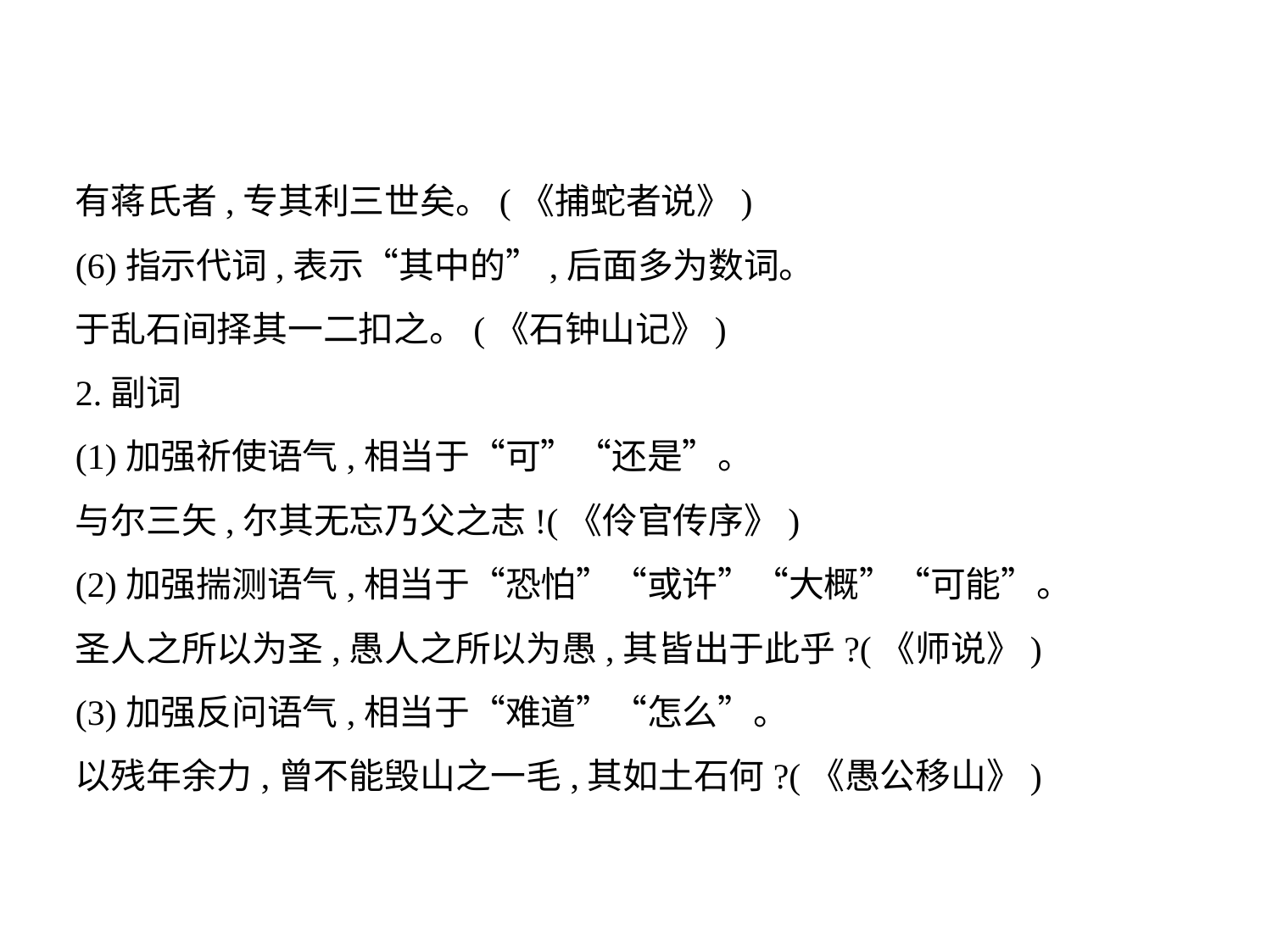

有蒋氏者,专其利三世矣。(《捕蛇者说》)
(6)指示代词,表示“其中的”,后面多为数词。
于乱石间择其一二扣之。(《石钟山记》)
2.副词
(1)加强祈使语气,相当于“可”“还是”。
与尔三矢,尔其无忘乃父之志!(《伶官传序》)
(2)加强揣测语气,相当于“恐怕”“或许”“大概”“可能”。
圣人之所以为圣,愚人之所以为愚,其皆出于此乎?(《师说》)
(3)加强反问语气,相当于“难道”“怎么”。
以残年余力,曾不能毁山之一毛,其如土石何?(《愚公移山》)